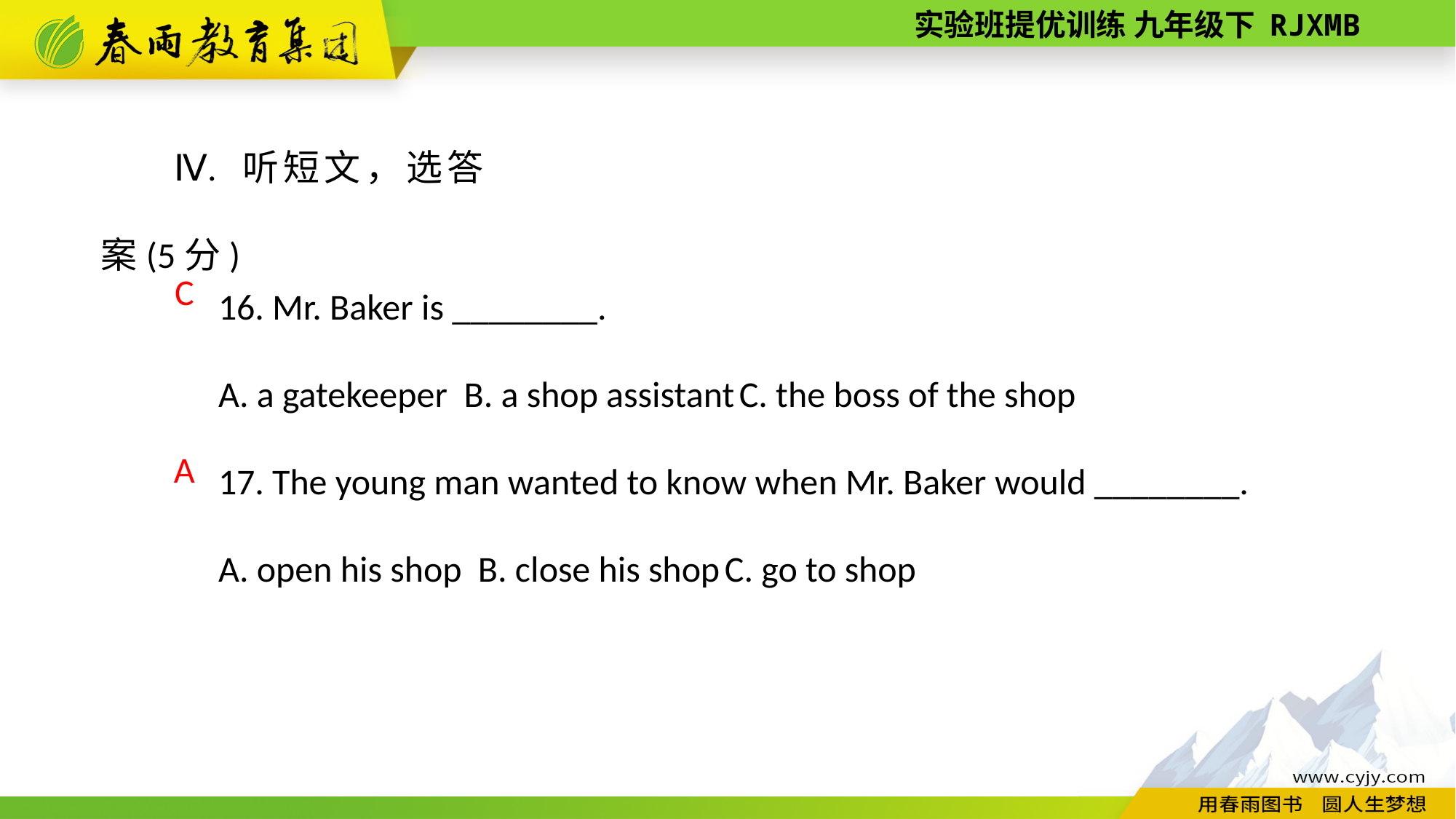

Ⅳ. 听短文，选答案(5分)
16. Mr. Baker is ________.
A. a gatekeeper  B. a shop assistant C. the boss of the shop
17. The young man wanted to know when Mr. Baker would ________.
A. open his shop  B. close his shop C. go to shop
C
A